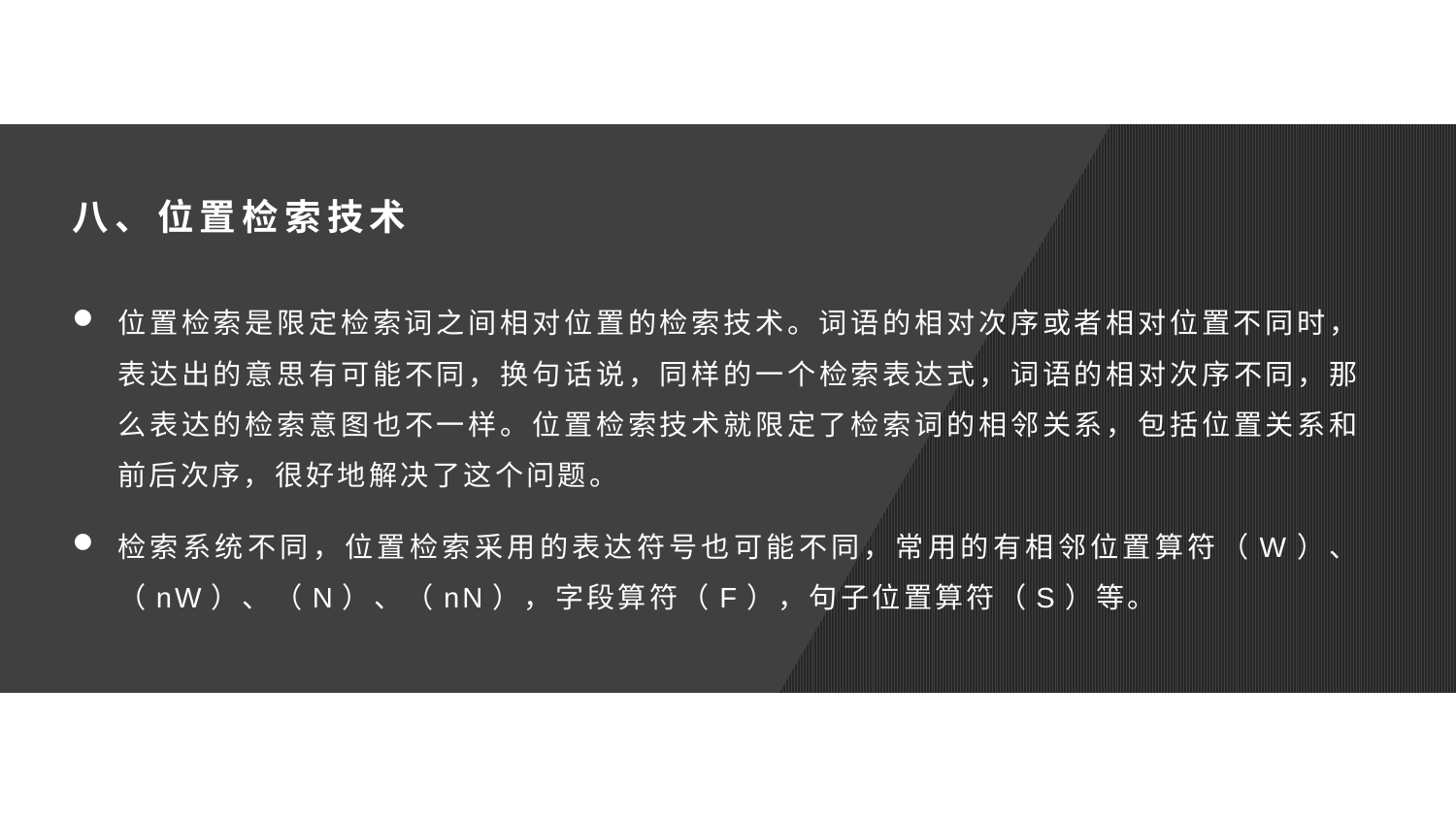

八、位置检索技术
位置检索是限定检索词之间相对位置的检索技术。词语的相对次序或者相对位置不同时，表达出的意思有可能不同，换句话说，同样的一个检索表达式，词语的相对次序不同，那么表达的检索意图也不一样。位置检索技术就限定了检索词的相邻关系，包括位置关系和前后次序，很好地解决了这个问题。
检索系统不同，位置检索采用的表达符号也可能不同，常用的有相邻位置算符（W）、（nW）、（N）、（nN），字段算符（F），句子位置算符（S）等。